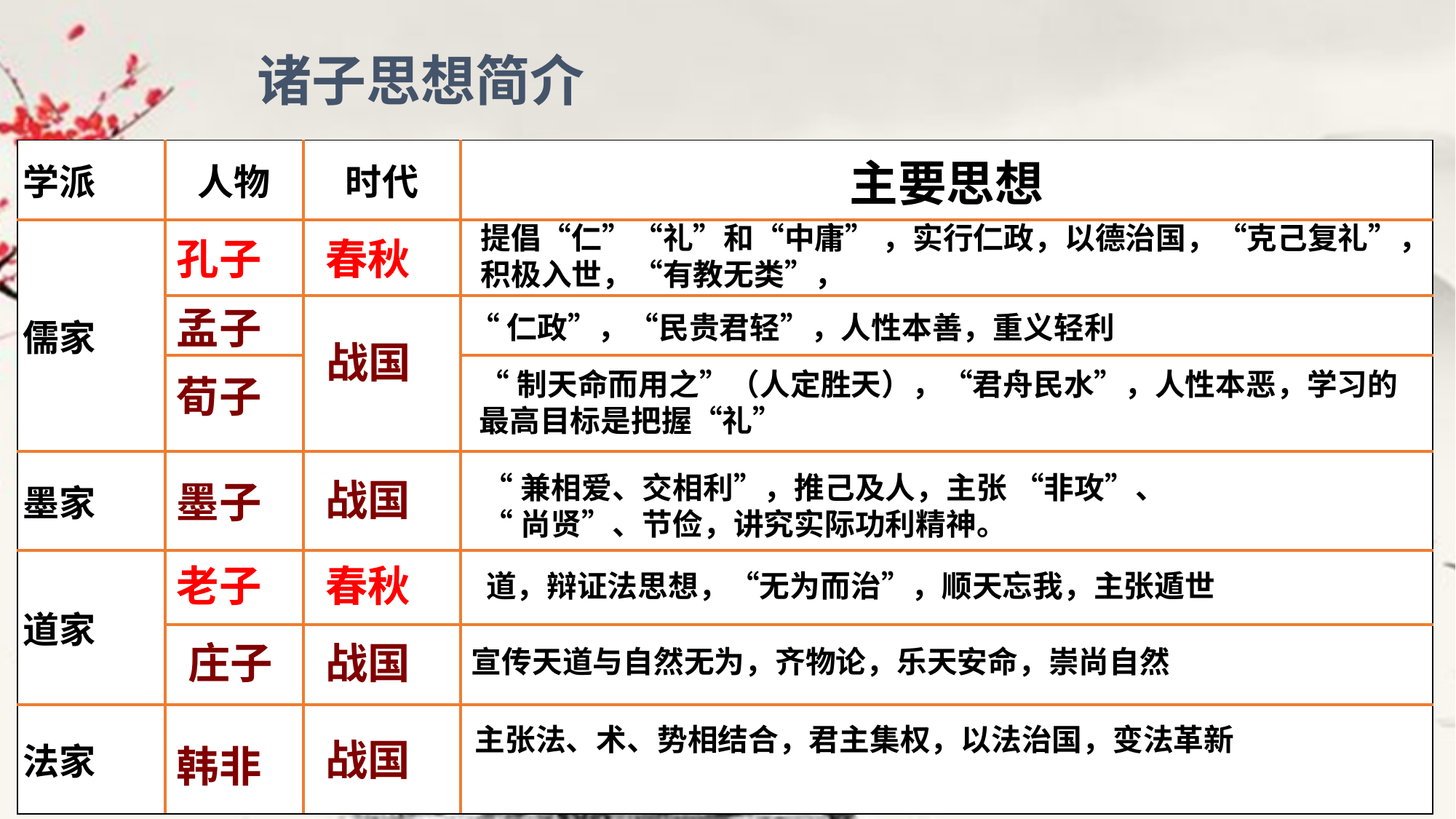

诸子思想简介
| 学派 | 人物 | 时代 | 主要思想 |
| --- | --- | --- | --- |
| 儒家 |  |  |  |
|  |  |  |  |
|  |  |  |  |
| 墨家 |  |  |  |
| 道家 |  |  |  |
|  |  |  |  |
| 法家 |  |  |  |
提倡“仁”“礼”和“中庸” ，实行仁政，以德治国，“克己复礼”，积极入世，“有教无类”，
孔子
春秋
孟子
“仁政”，“民贵君轻”，人性本善，重义轻利
战国
“制天命而用之”（人定胜天），“君舟民水”，人性本恶，学习的最高目标是把握“礼”
荀子
“兼相爱、交相利”，推己及人，主张 “非攻”、
“尚贤”、节俭，讲究实际功利精神。
战国
墨子
老子
春秋
道，辩证法思想，“无为而治”，顺天忘我，主张遁世
庄子
战国
宣传天道与自然无为，齐物论，乐天安命，崇尚自然
主张法、术、势相结合，君主集权，以法治国，变法革新
战国
韩非